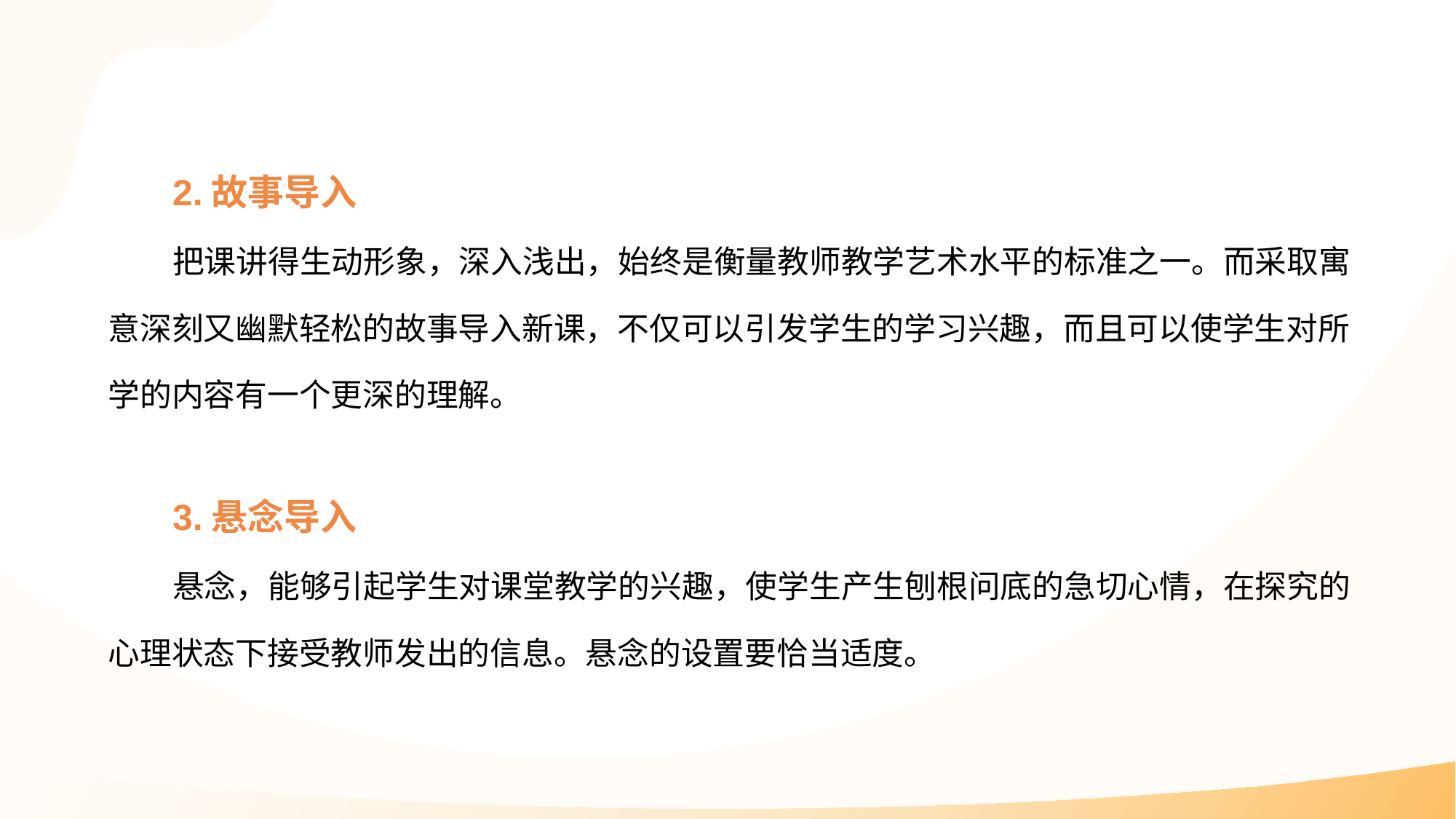

2.故事导入
把课讲得生动形象，深入浅出，始终是衡量教师教学艺术水平的标准之一。而采取寓意深刻又幽默轻松的故事导入新课，不仅可以引发学生的学习兴趣，而且可以使学生对所学的内容有一个更深的理解。

3.悬念导入
悬念，能够引起学生对课堂教学的兴趣，使学生产生刨根问底的急切心情，在探究的心理状态下接受教师发出的信息。悬念的设置要恰当适度。